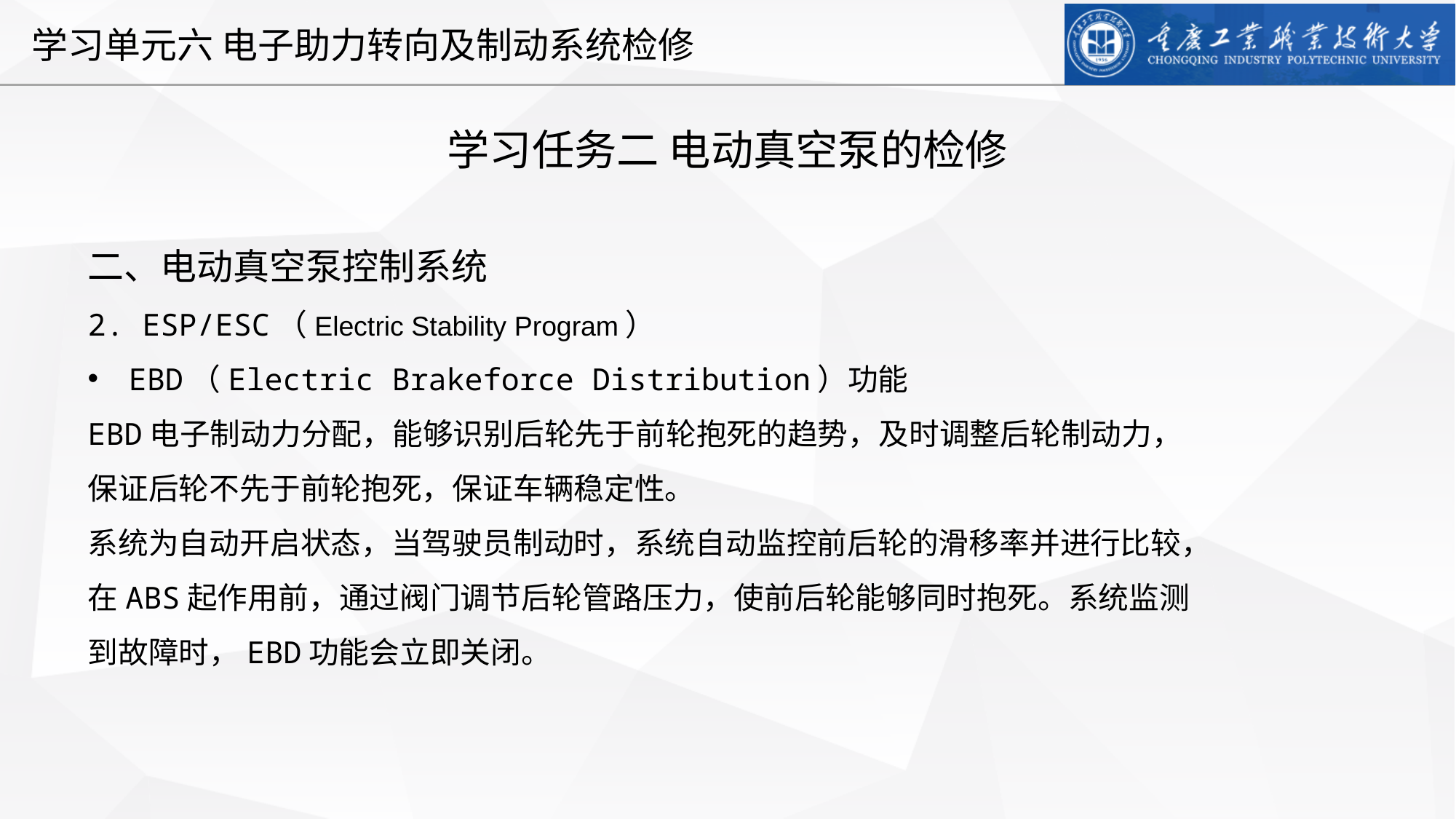

学习任务二 电动真空泵的检修
二、电动真空泵控制系统
2. ESP/ESC（Electric Stability Program）
EBD（Electric Brakeforce Distribution）功能
EBD电子制动力分配，能够识别后轮先于前轮抱死的趋势，及时调整后轮制动力，保证后轮不先于前轮抱死，保证车辆稳定性。
系统为自动开启状态，当驾驶员制动时，系统自动监控前后轮的滑移率并进行比较，在ABS起作用前，通过阀门调节后轮管路压力，使前后轮能够同时抱死。系统监测到故障时，EBD功能会立即关闭。